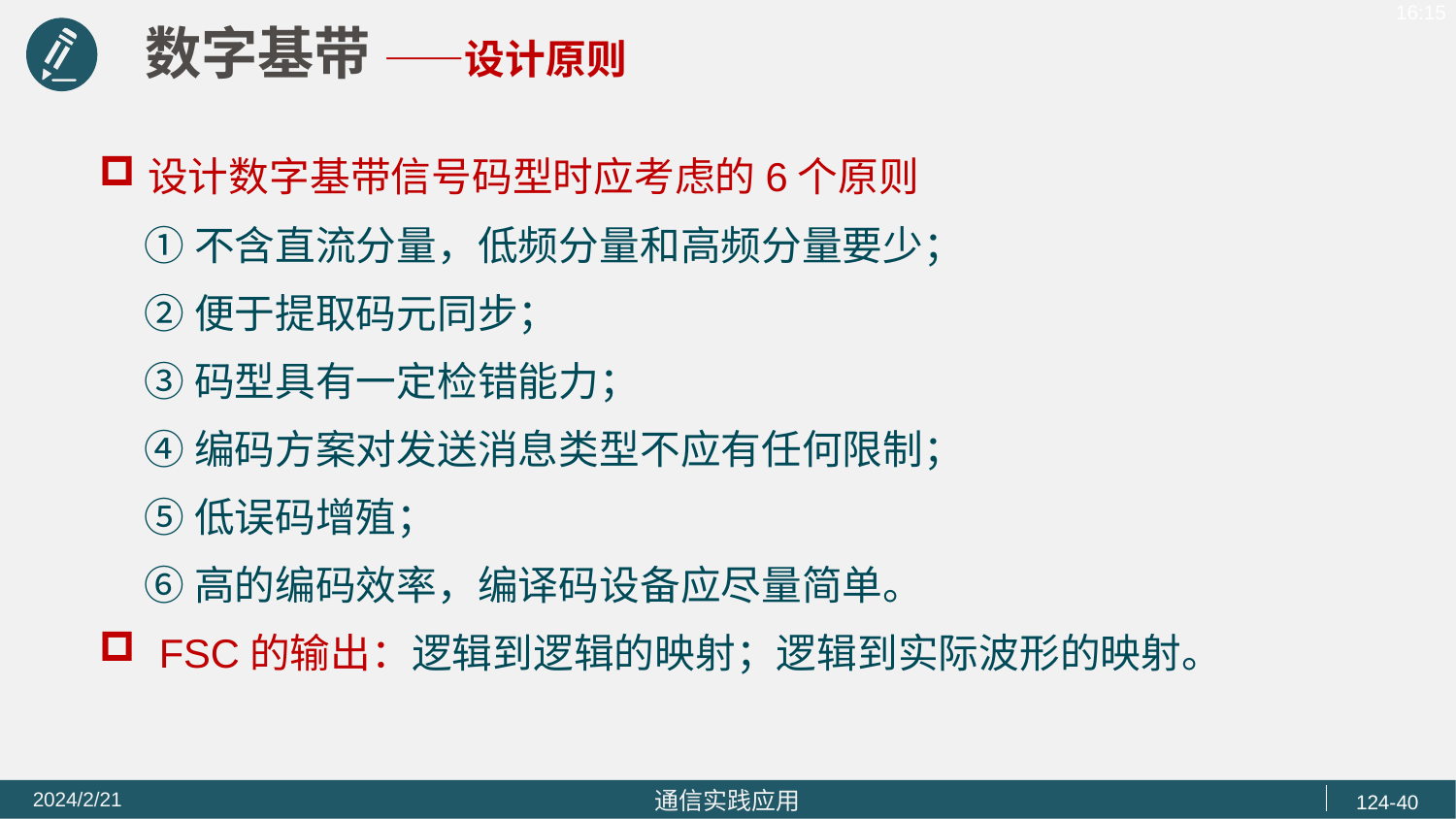

数字基带 ——设计原则

设计数字基带信号码型时应考虑的6个原则
     ①不含直流分量，低频分量和高频分量要少；
     ②便于提取码元同步；
     ③码型具有一定检错能力；
     ④编码方案对发送消息类型不应有任何限制；
     ⑤低误码增殖；
     ⑥高的编码效率，编译码设备应尽量简单。
 FSC的输出：逻辑到逻辑的映射；逻辑到实际波形的映射。